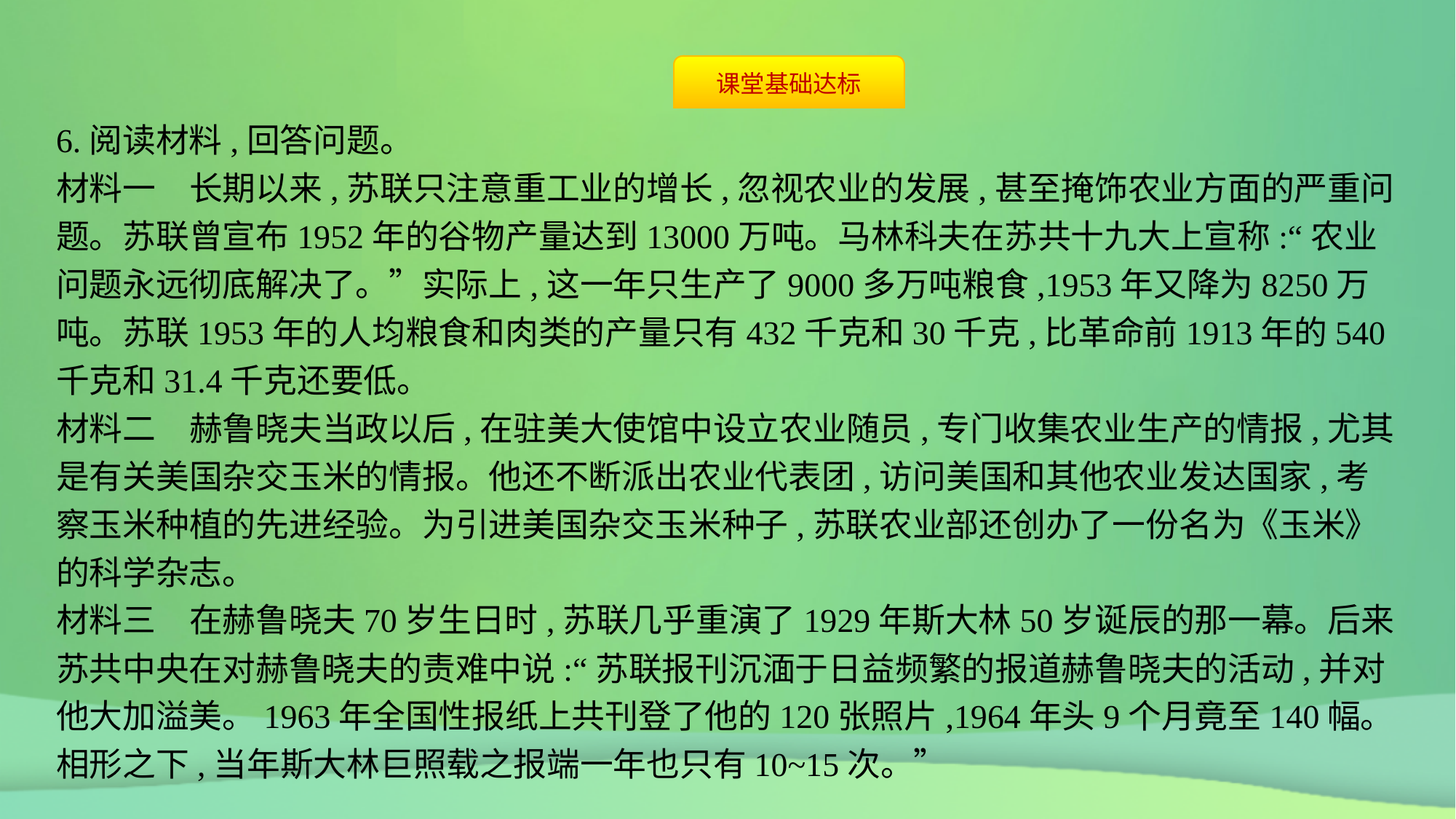

6.阅读材料,回答问题。
材料一　长期以来,苏联只注意重工业的增长,忽视农业的发展,甚至掩饰农业方面的严重问题。苏联曾宣布1952年的谷物产量达到13000万吨。马林科夫在苏共十九大上宣称:“农业问题永远彻底解决了。”实际上,这一年只生产了9000多万吨粮食,1953年又降为8250万吨。苏联1953年的人均粮食和肉类的产量只有432千克和30千克,比革命前1913年的540千克和31.4千克还要低。
材料二　赫鲁晓夫当政以后,在驻美大使馆中设立农业随员,专门收集农业生产的情报,尤其是有关美国杂交玉米的情报。他还不断派出农业代表团,访问美国和其他农业发达国家,考察玉米种植的先进经验。为引进美国杂交玉米种子,苏联农业部还创办了一份名为《玉米》的科学杂志。
材料三　在赫鲁晓夫70岁生日时,苏联几乎重演了1929年斯大林50岁诞辰的那一幕。后来苏共中央在对赫鲁晓夫的责难中说:“苏联报刊沉湎于日益频繁的报道赫鲁晓夫的活动,并对他大加溢美。1963年全国性报纸上共刊登了他的120张照片,1964年头9个月竟至140幅。相形之下,当年斯大林巨照载之报端一年也只有10~15次。”